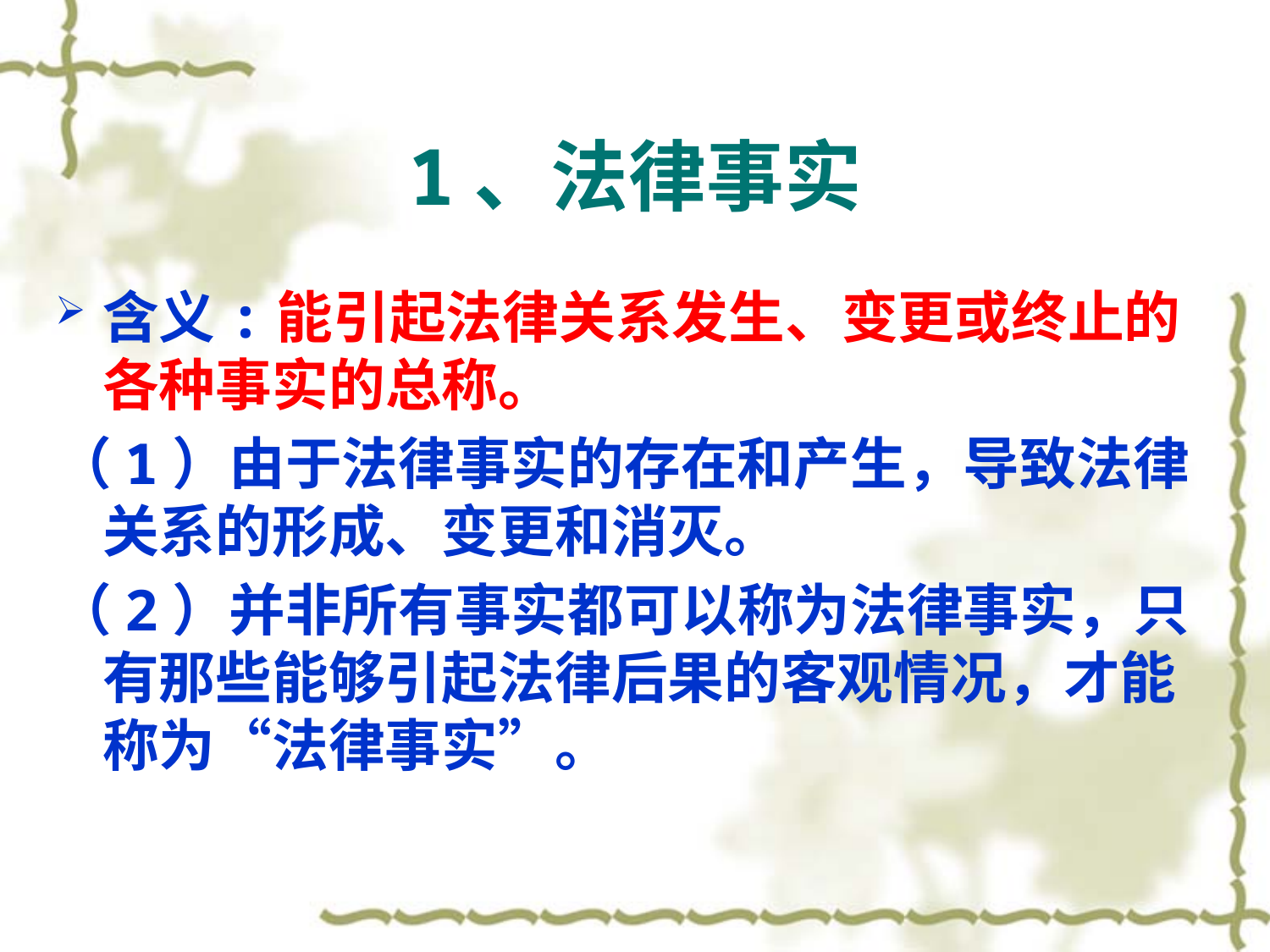

# 1、法律事实
含义:能引起法律关系发生、变更或终止的各种事实的总称。
（1）由于法律事实的存在和产生，导致法律关系的形成、变更和消灭。
（2）并非所有事实都可以称为法律事实，只有那些能够引起法律后果的客观情况，才能称为“法律事实”。